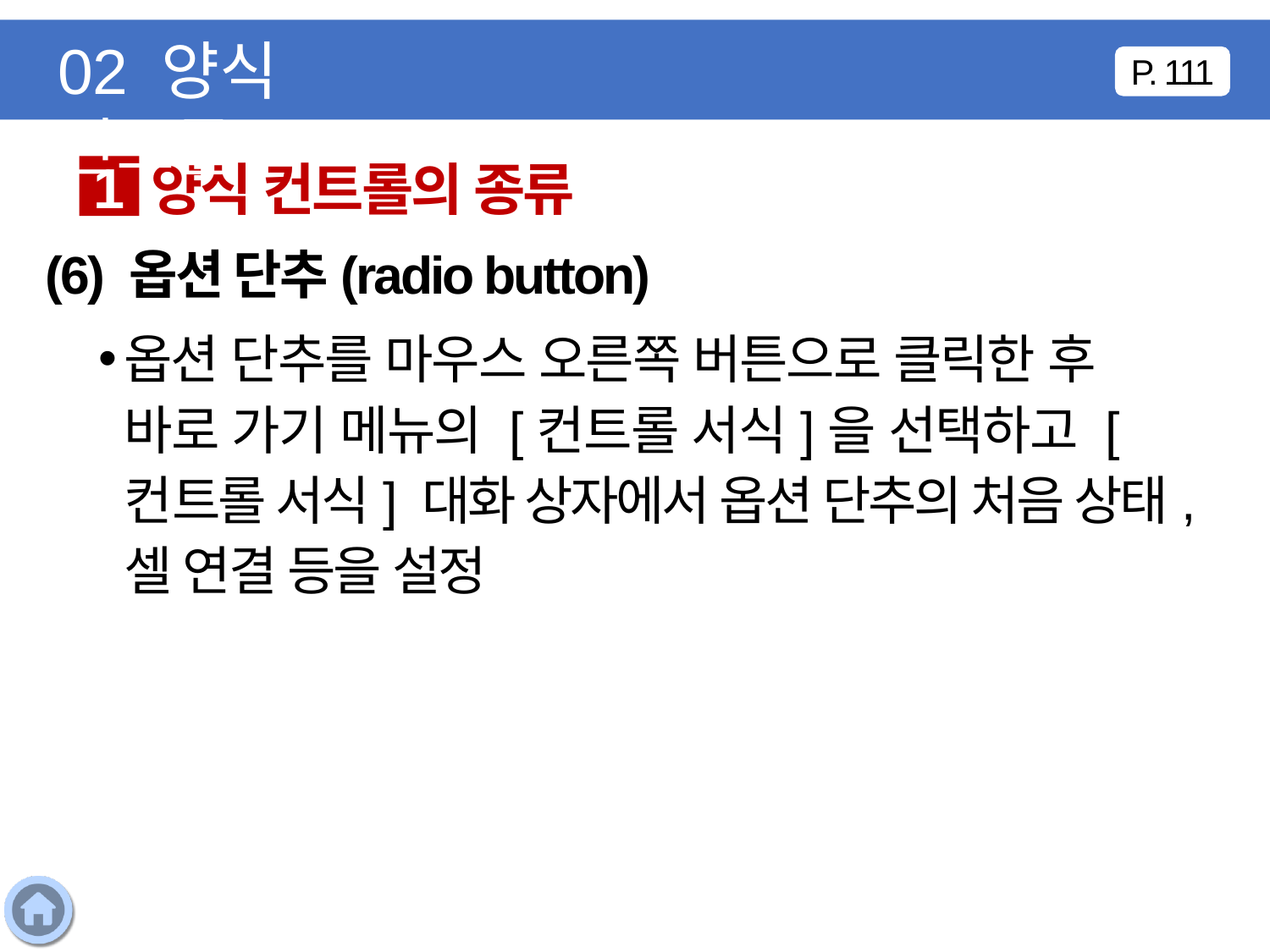

02 양식 컨트롤
P. 111
양식 컨트롤의 종류
1
(6) 옵션 단추(radio button)
옵션 단추를 마우스 오른쪽 버튼으로 클릭한 후 바로 가기 메뉴의 [컨트롤 서식]을 선택하고 [컨트롤 서식] 대화 상자에서 옵션 단추의 처음 상태, 셀 연결 등을 설정